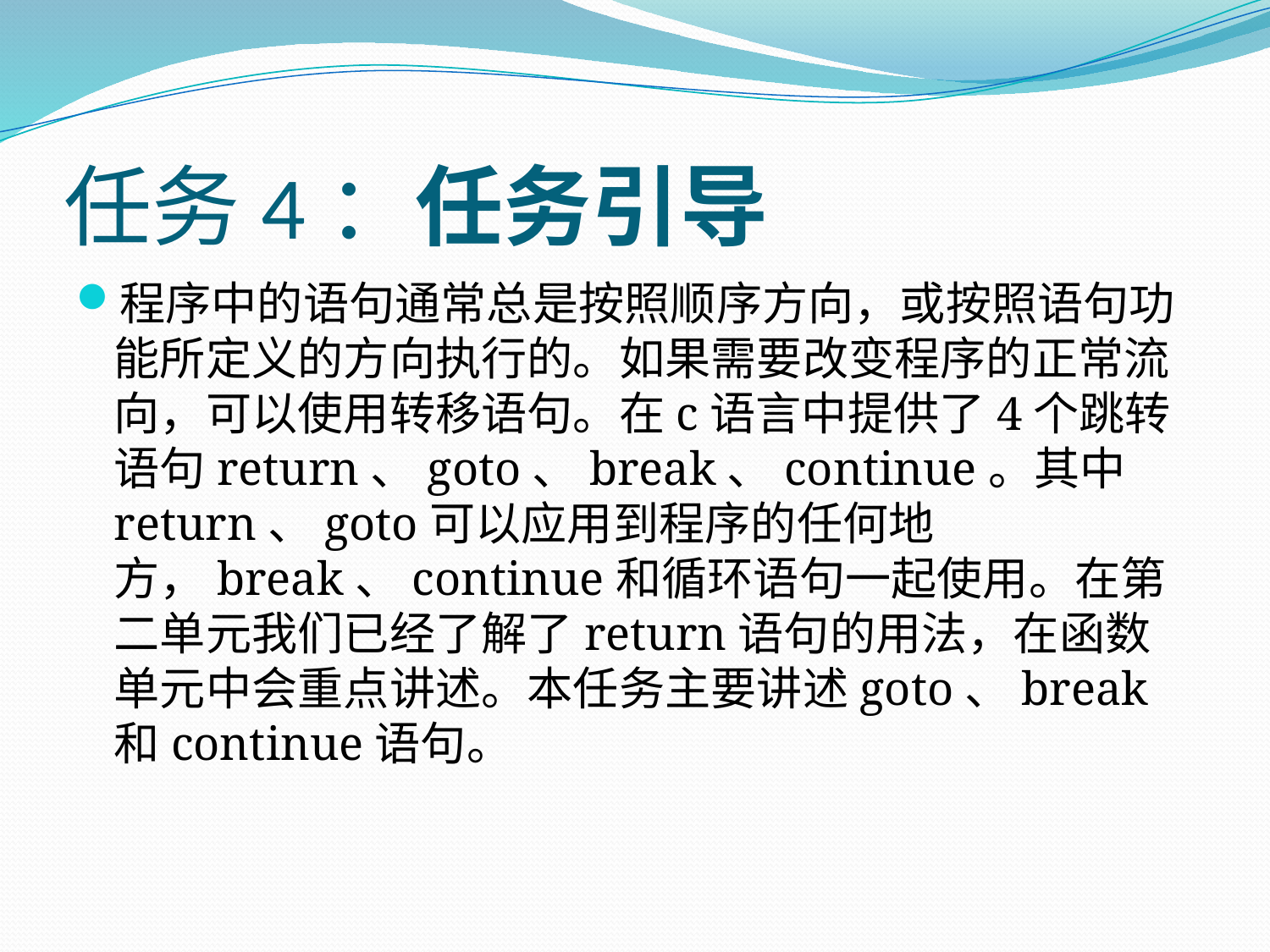

# 任务4：任务引导
程序中的语句通常总是按照顺序方向，或按照语句功能所定义的方向执行的。如果需要改变程序的正常流向，可以使用转移语句。在c语言中提供了4个跳转语句return、goto、break、continue。其中return、goto可以应用到程序的任何地方，break、continue和循环语句一起使用。在第二单元我们已经了解了return语句的用法，在函数单元中会重点讲述。本任务主要讲述goto、break和continue语句。